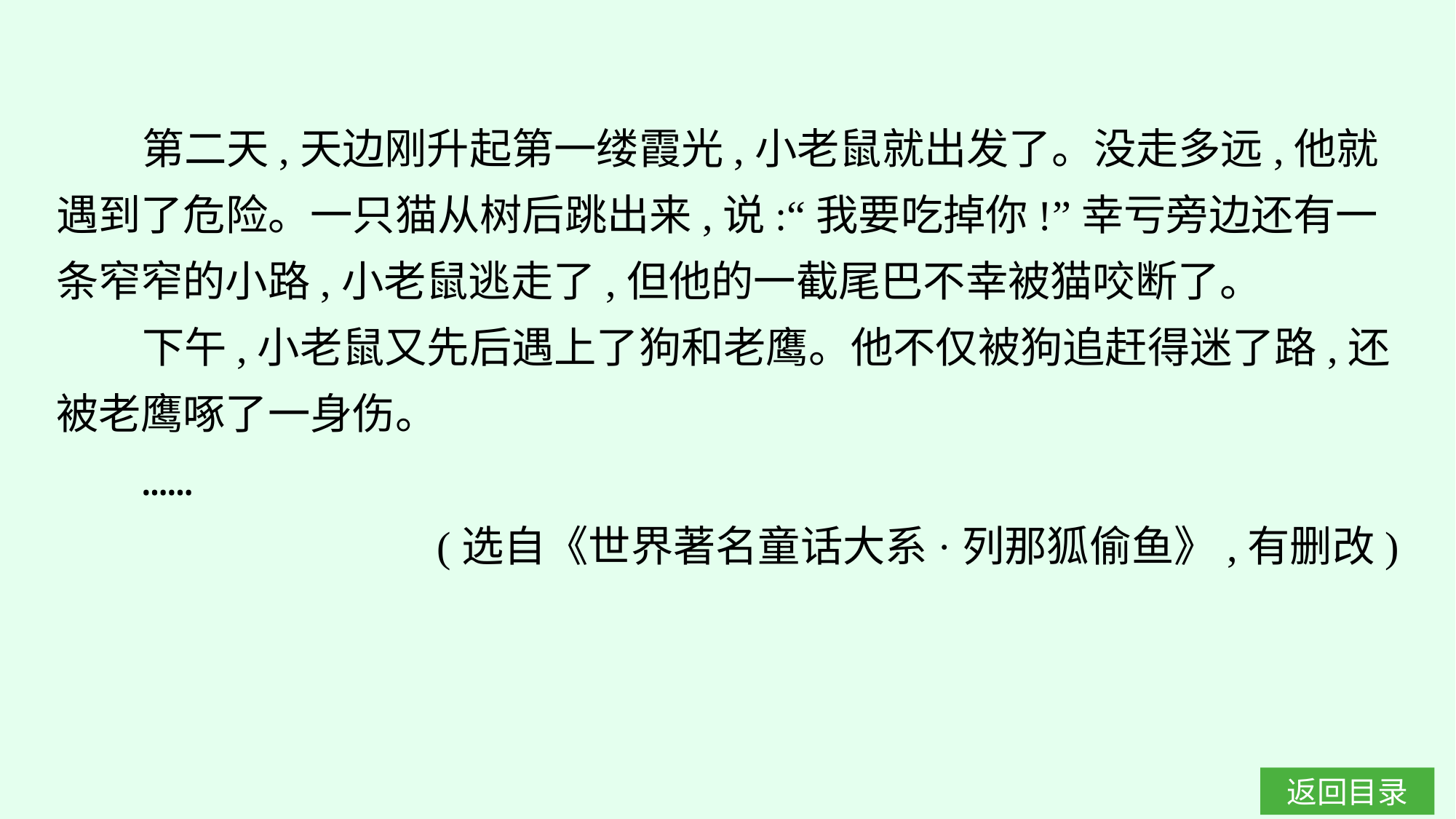

第二天,天边刚升起第一缕霞光,小老鼠就出发了。没走多远,他就遇到了危险。一只猫从树后跳出来,说:“我要吃掉你!”幸亏旁边还有一条窄窄的小路,小老鼠逃走了,但他的一截尾巴不幸被猫咬断了。
下午,小老鼠又先后遇上了狗和老鹰。他不仅被狗追赶得迷了路,还被老鹰啄了一身伤。
……
(选自《世界著名童话大系·列那狐偷鱼》,有删改)